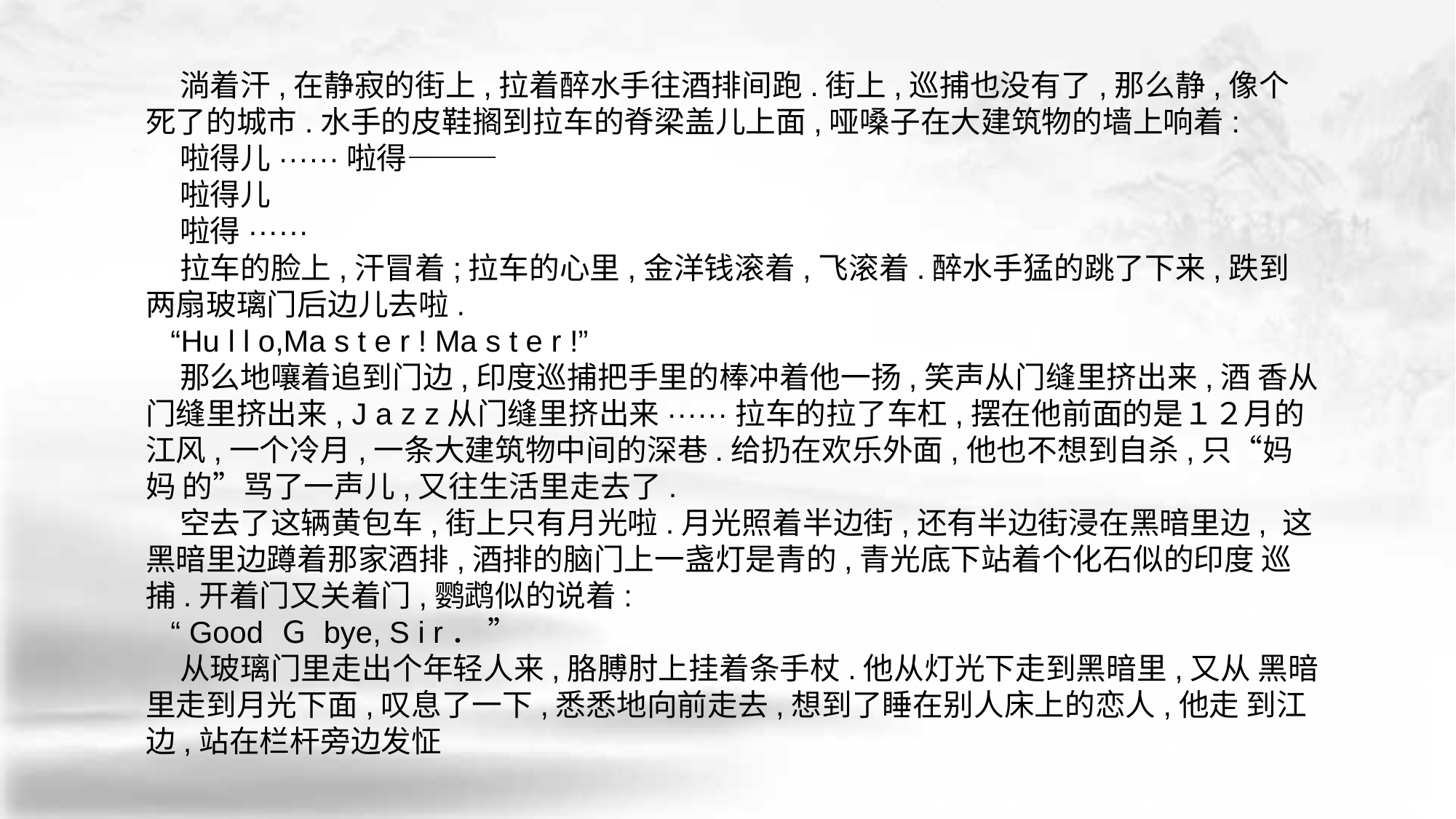

淌着汗,在静寂的街上,拉着醉水手往酒排间跑.街上,巡捕也没有了,那么静,像个 死了的城市.水手的皮鞋搁到拉车的脊梁盖儿上面,哑嗓子在大建筑物的墙上响着:
    啦得儿······啦得———
    啦得儿
    啦得······
    拉车的脸上,汗冒着;拉车的心里,金洋钱滚着,飞滚着.醉水手猛的跳了下来,跌到 两扇玻璃门后边儿去啦.
   “Hu l l o,Ma s t e r ! Ma s t e r !”
    那么地嚷着追到门边,印度巡捕把手里的棒冲着他一扬,笑声从门缝里挤出来,酒 香从门缝里挤出来, J a z z从门缝里挤出来······拉车的拉了车杠,摆在他前面的是１２月的 江风,一个冷月,一条大建筑物中间的深巷.给扔在欢乐外面,他也不想到自杀,只“妈妈 的”骂了一声儿,又往生活里走去了.
    空去了这辆黄包车,街上只有月光啦.月光照着半边街,还有半边街浸在黑暗里边, 这黑暗里边蹲着那家酒排,酒排的脑门上一盏灯是青的,青光底下站着个化石似的印度 巡捕.开着门又关着门,鹦鹉似的说着:
   “ Good Ｇ bye, S i r． ”
    从玻璃门里走出个年轻人来,胳膊肘上挂着条手杖.他从灯光下走到黑暗里,又从 黑暗里走到月光下面,叹息了一下,悉悉地向前走去,想到了睡在别人床上的恋人,他走 到江边,站在栏杆旁边发怔